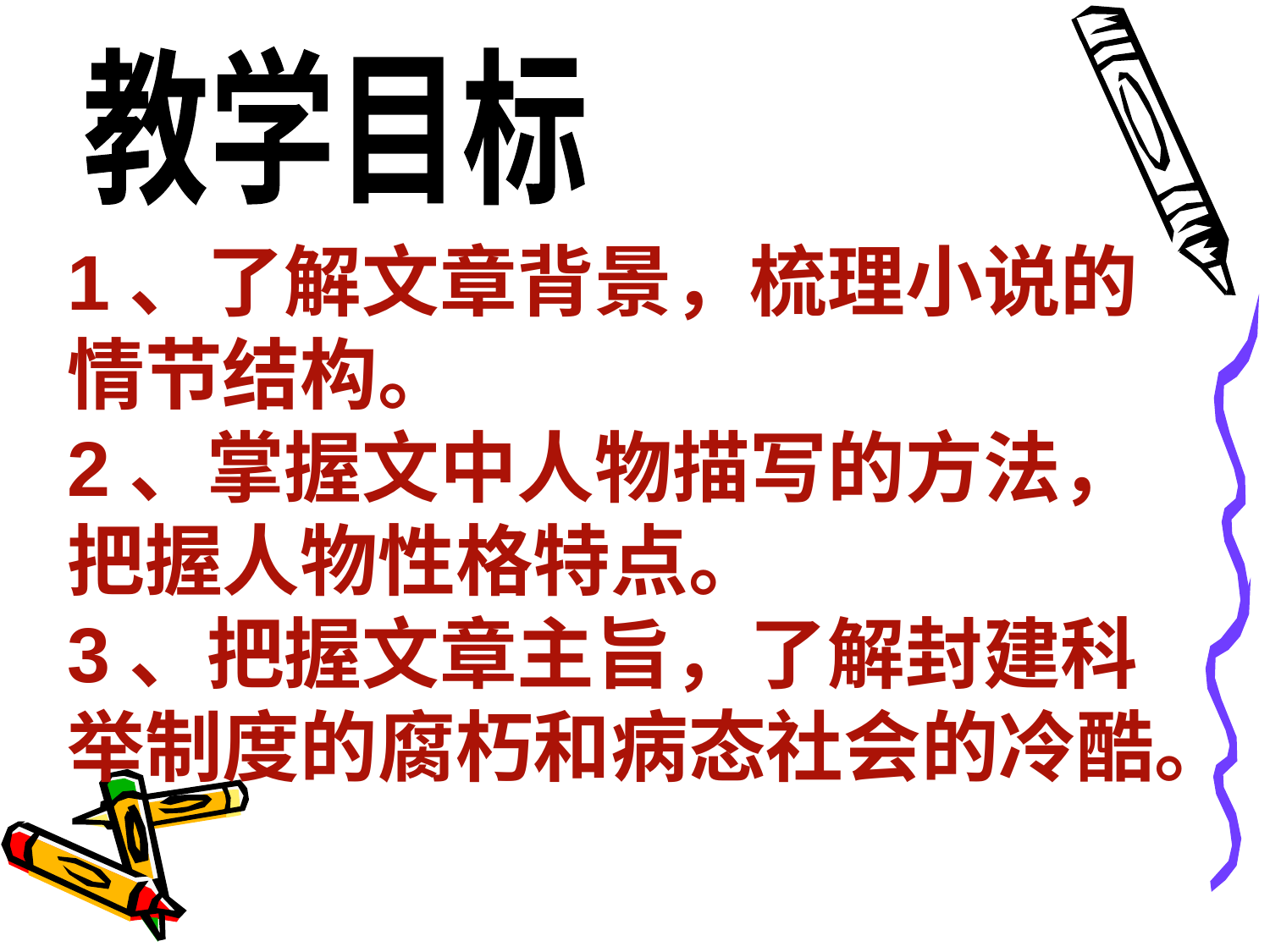

教学目标
1、了解文章背景，梳理小说的情节结构。
2、掌握文中人物描写的方法，把握人物性格特点。
3、把握文章主旨，了解封建科举制度的腐朽和病态社会的冷酷。